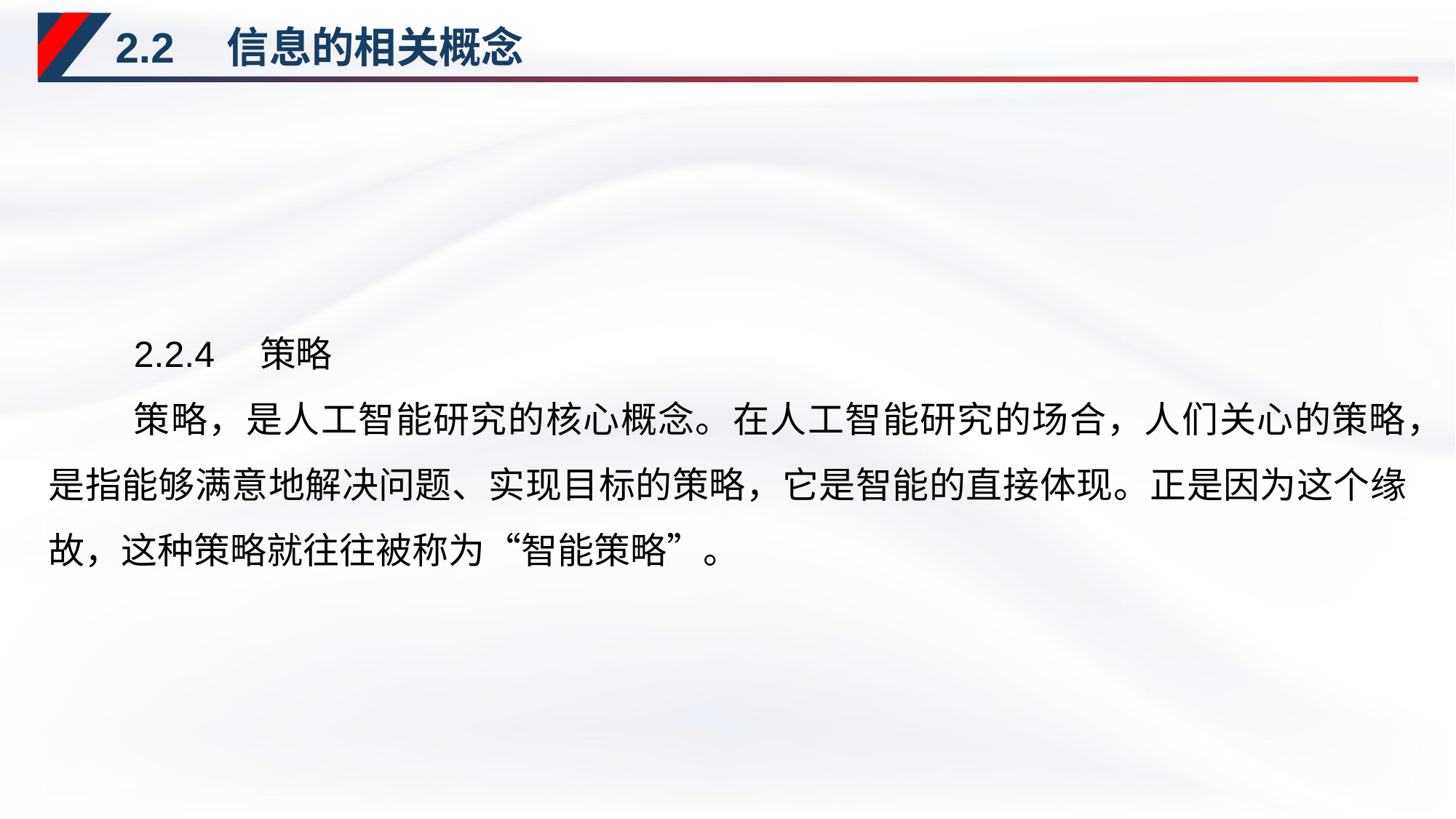

# 2.2　信息的相关概念
2.2.4　策略
策略，是人工智能研究的核心概念。在人工智能研究的场合，人们关心的策略，是指能够满意地解决问题、实现目标的策略，它是智能的直接体现。正是因为这个缘故，这种策略就往往被称为“智能策略”。